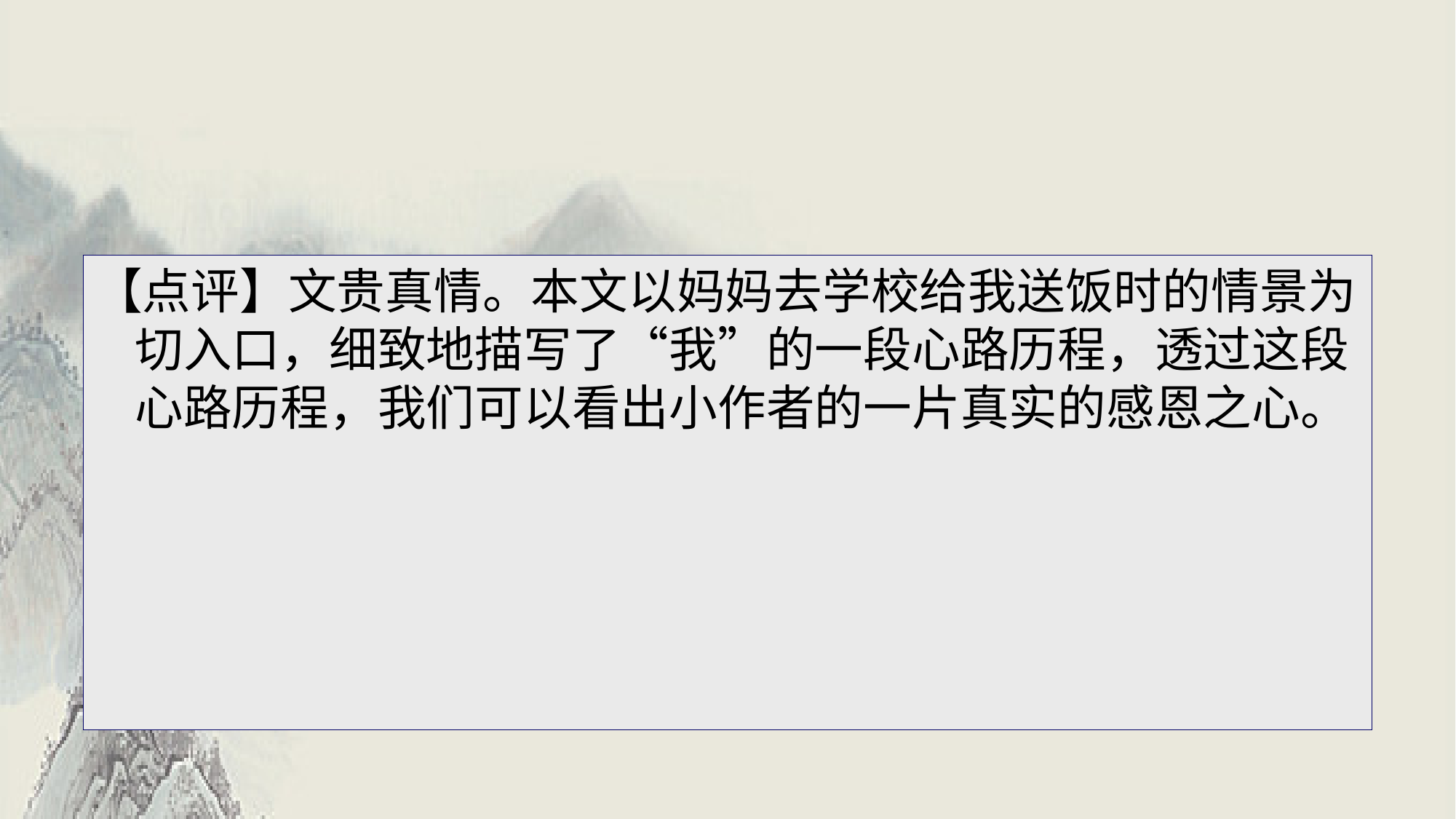

【点评】文贵真情。本文以妈妈去学校给我送饭时的情景为切入口，细致地描写了“我”的一段心路历程，透过这段心路历程，我们可以看出小作者的一片真实的感恩之心。